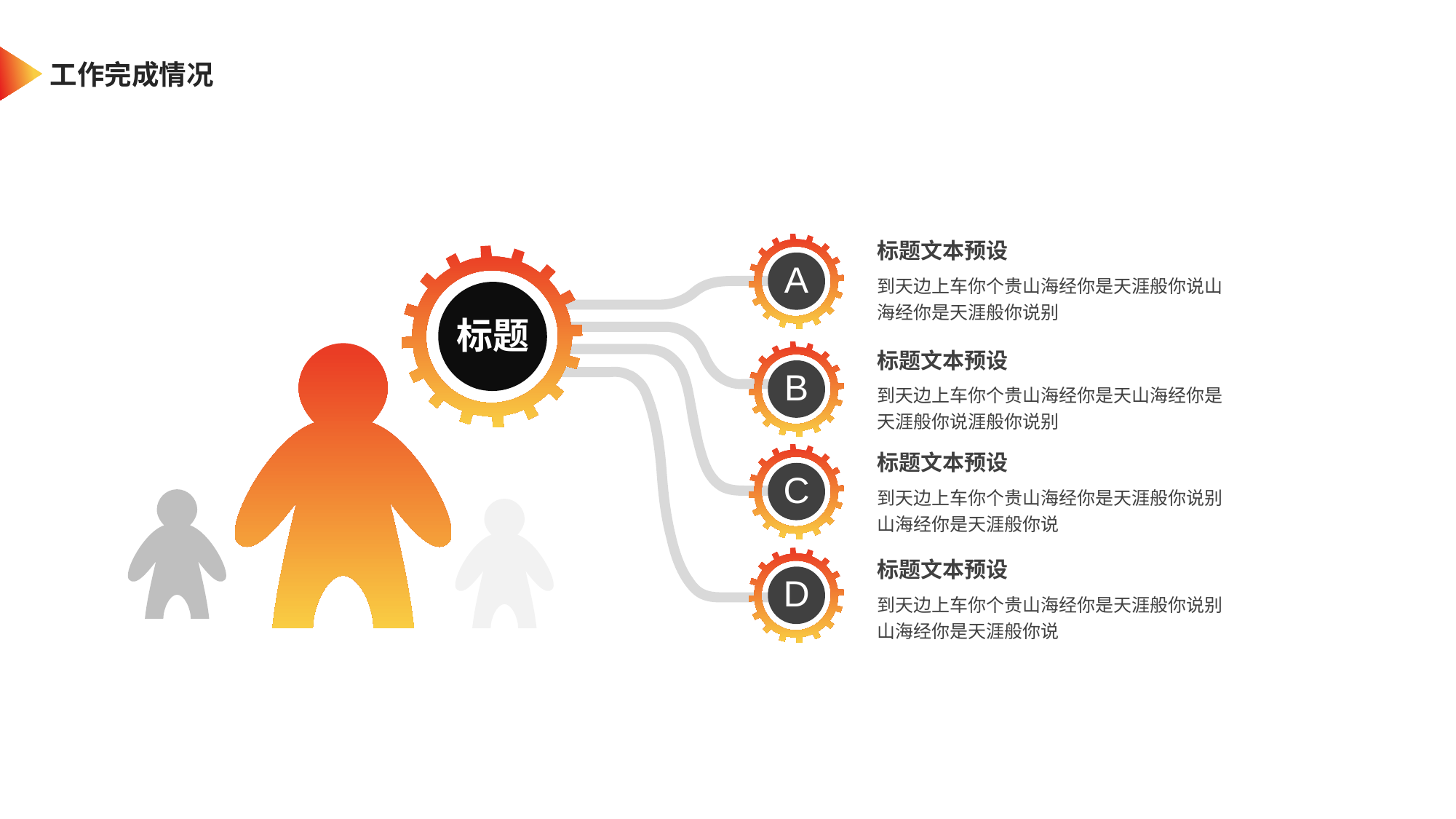

工作完成情况
标题文本预设

A

标题
到天边上车你个贵山海经你是天涯般你说山海经你是天涯般你说别

B
标题文本预设

到天边上车你个贵山海经你是天山海经你是天涯般你说涯般你说别

C
标题文本预设
到天边上车你个贵山海经你是天涯般你说别山海经你是天涯般你说

D
标题文本预设
到天边上车你个贵山海经你是天涯般你说别山海经你是天涯般你说